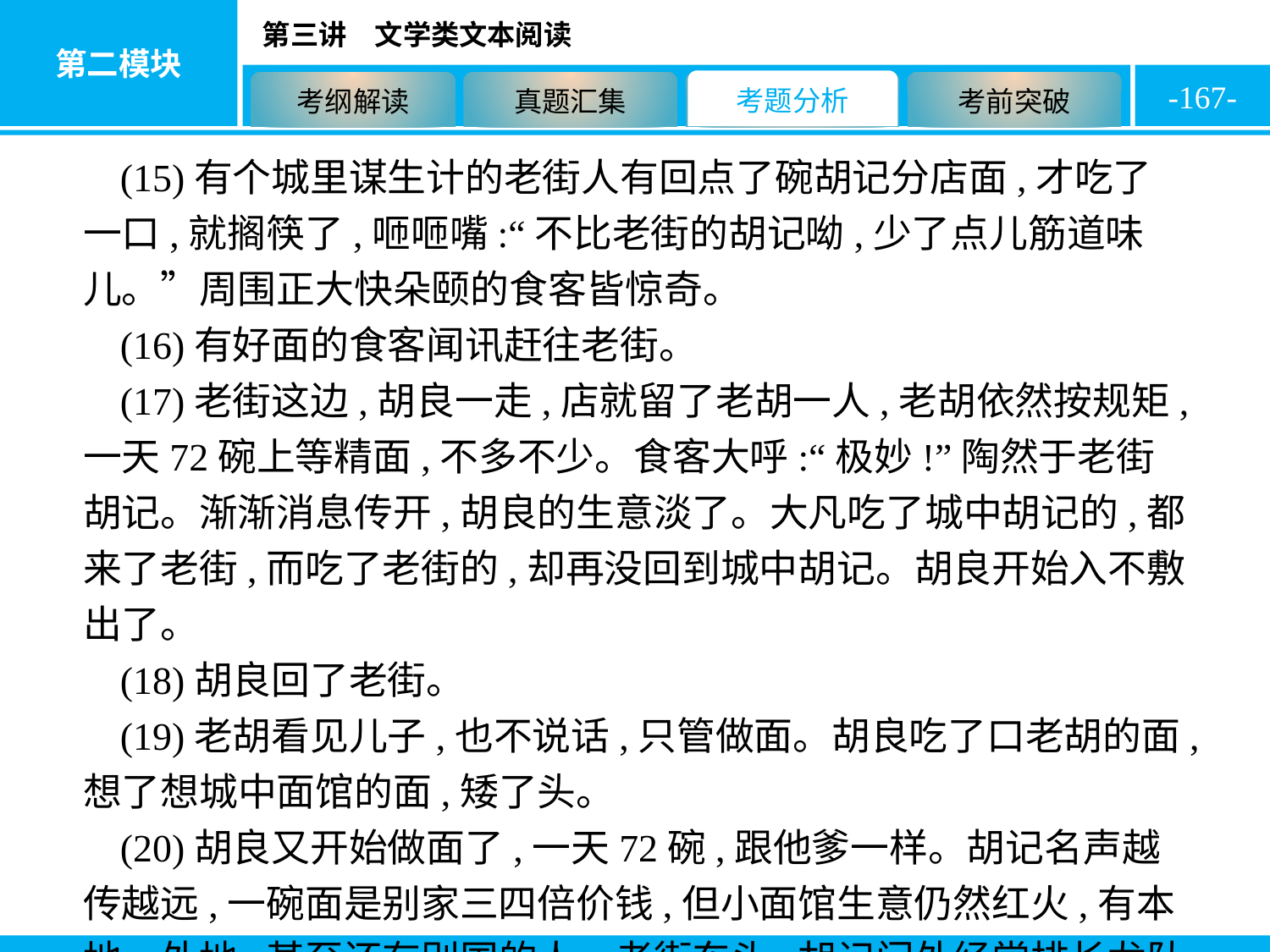

-167-
(15)有个城里谋生计的老街人有回点了碗胡记分店面,才吃了一口,就搁筷了,咂咂嘴:“不比老街的胡记呦,少了点儿筋道味儿。”周围正大快朵颐的食客皆惊奇。
(16)有好面的食客闻讯赶往老街。
(17)老街这边,胡良一走,店就留了老胡一人,老胡依然按规矩,一天72碗上等精面,不多不少。食客大呼:“极妙!”陶然于老街胡记。渐渐消息传开,胡良的生意淡了。大凡吃了城中胡记的,都来了老街,而吃了老街的,却再没回到城中胡记。胡良开始入不敷出了。
(18)胡良回了老街。
(19)老胡看见儿子,也不说话,只管做面。胡良吃了口老胡的面,想了想城中面馆的面,矮了头。
(20)胡良又开始做面了,一天72碗,跟他爹一样。胡记名声越传越远,一碗面是别家三四倍价钱,但小面馆生意仍然红火,有本地、外地,甚至还有别国的人。老街东头,胡记门外经常排长龙队。